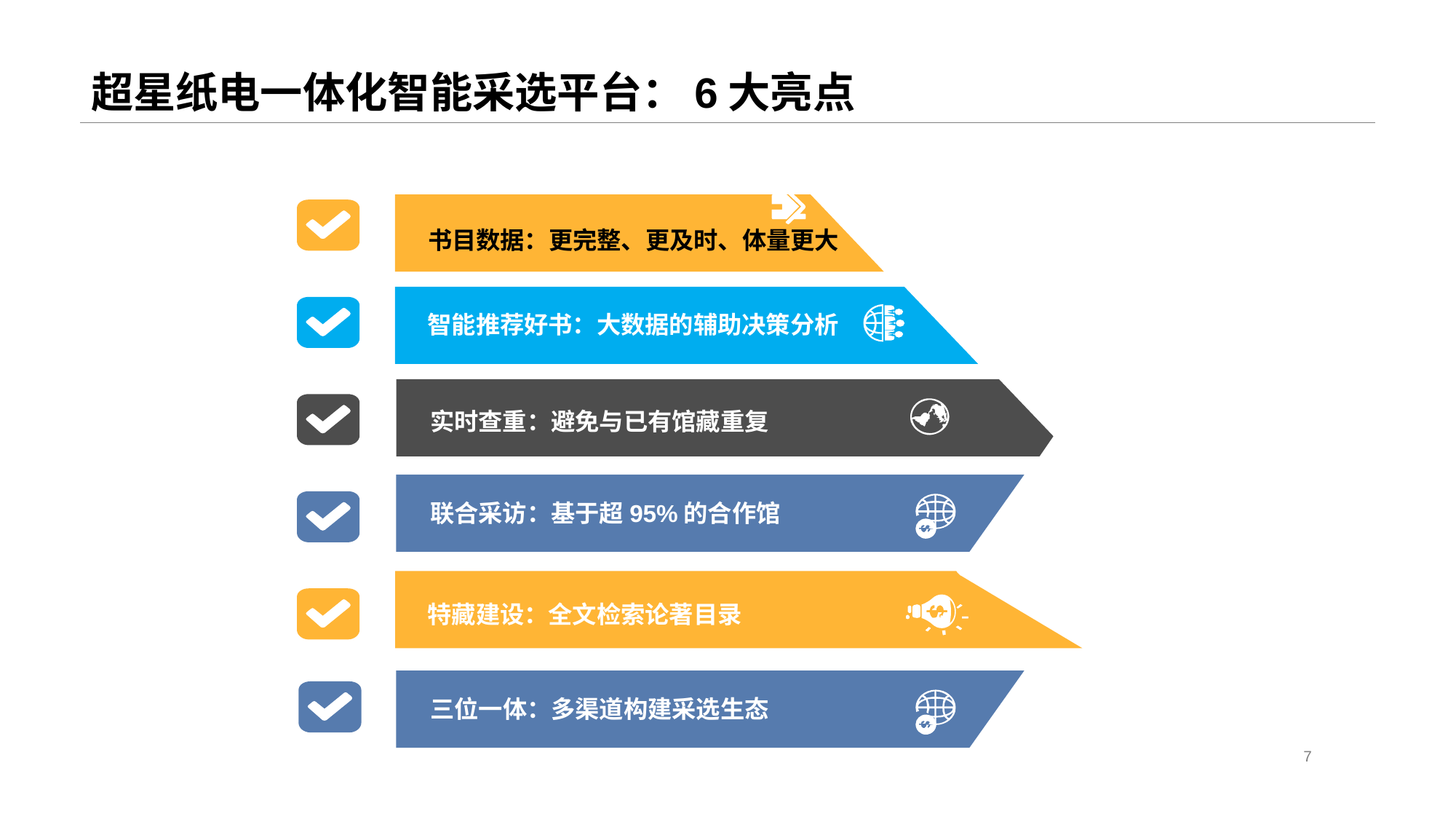

# 超星纸电一体化智能采选平台：6大亮点

书目数据：更完整、更及时、体量更大

智能推荐好书：大数据的辅助决策分析

实时查重：避免与已有馆藏重复

联合采访：基于超95%的合作馆

特藏建设：全文检索论著目录

三位一体：多渠道构建采选生态

7